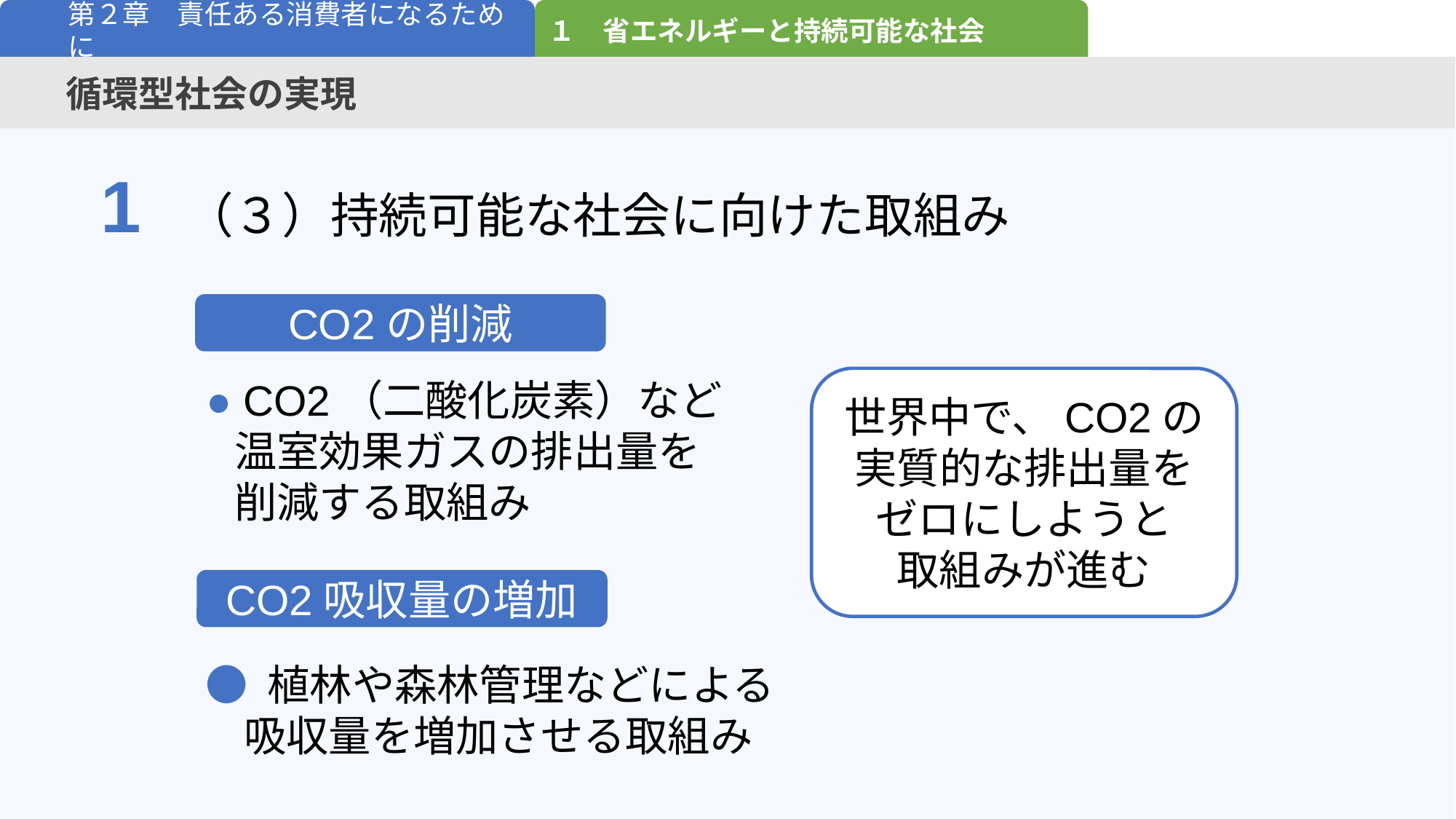

１　省エネルギーと持続可能な社会
第２章　責任ある消費者になるために
循環型社会の実現
1
（３）持続可能な社会に向けた取組み
CO2の削減
● CO2（二酸化炭素）など
   温室効果ガスの排出量を
   削減する取組み
世界中で、CO2の
実質的な排出量をゼロにしようと
取組みが進む
CO2吸収量の増加
● 植林や森林管理などによる
   吸収量を増加させる取組み​